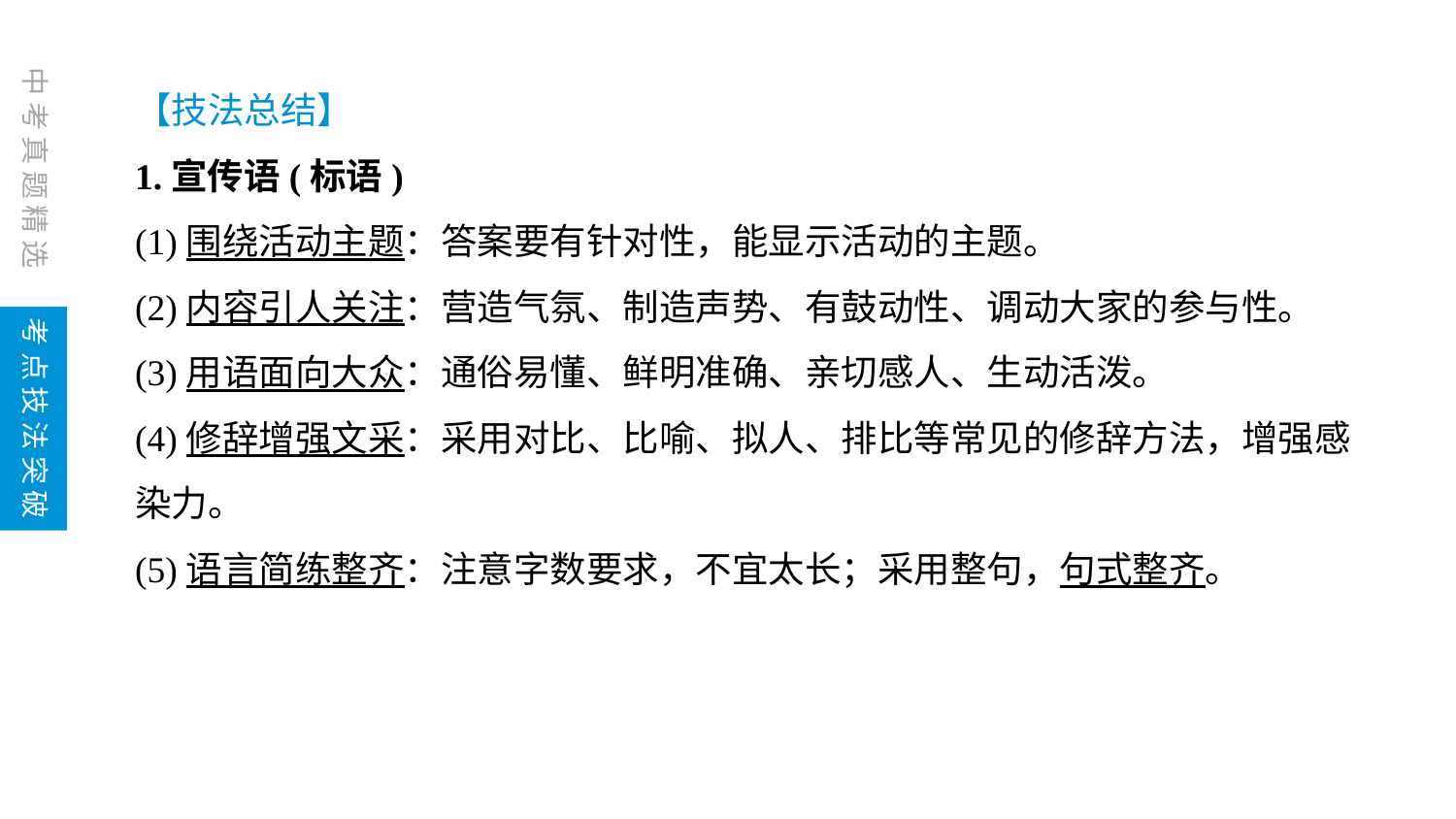

【技法总结】
1.宣传语(标语)
(1)围绕活动主题：答案要有针对性，能显示活动的主题。
(2)内容引人关注：营造气氛、制造声势、有鼓动性、调动大家的参与性。
(3)用语面向大众：通俗易懂、鲜明准确、亲切感人、生动活泼。
(4)修辞增强文采：采用对比、比喻、拟人、排比等常见的修辞方法，增强感染力。
(5)语言简练整齐：注意字数要求，不宜太长；采用整句，句式整齐。